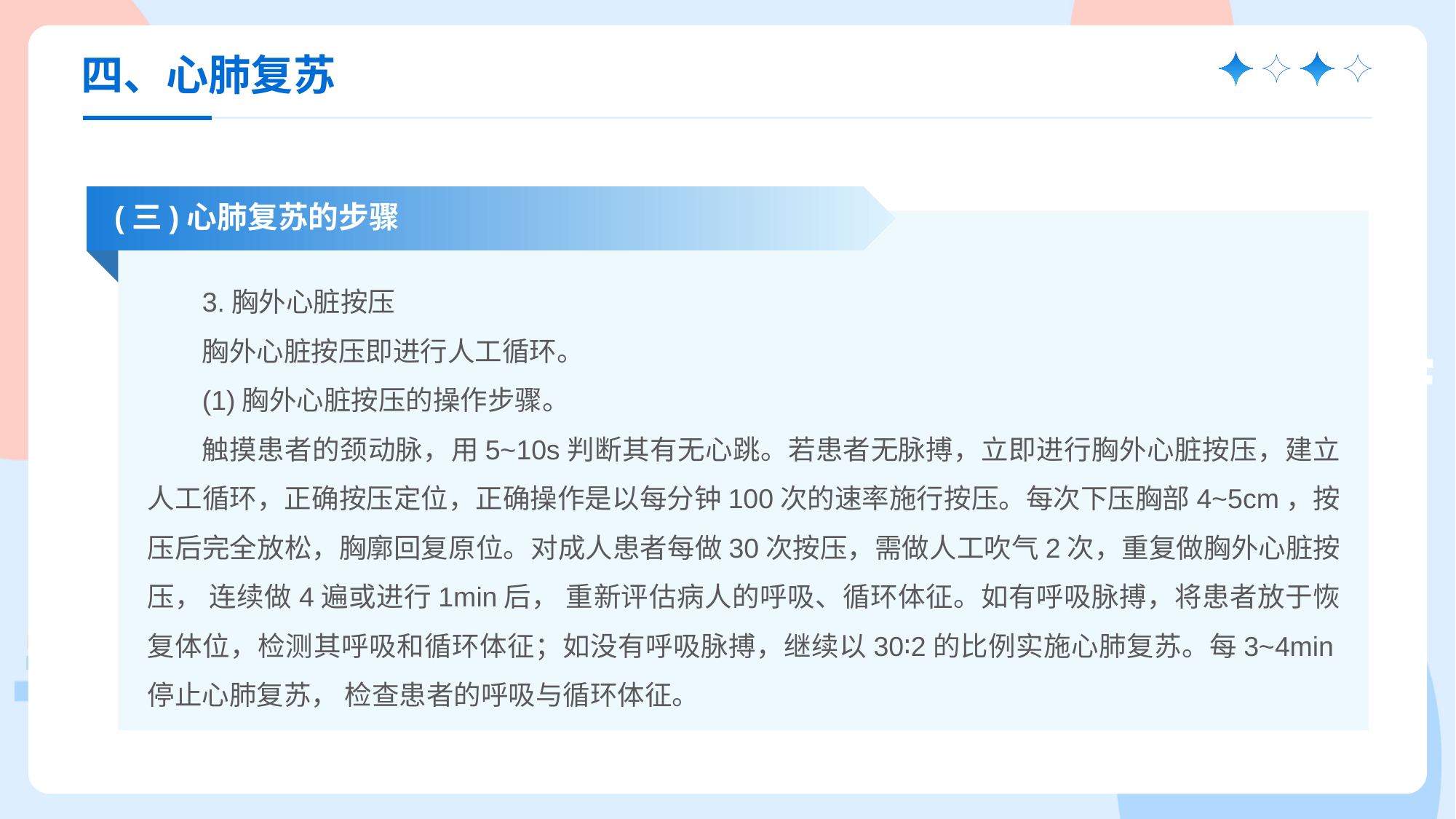

四、心肺复苏
(三)心肺复苏的步骤

3.胸外心脏按压
胸外心脏按压即进行人工循环。
(1)胸外心脏按压的操作步骤。
触摸患者的颈动脉，用5~10s判断其有无心跳。若患者无脉搏，立即进行胸外心脏按压，建立人工循环，正确按压定位，正确操作是以每分钟100次的速率施行按压。每次下压胸部4~5cm，按压后完全放松，胸廓回复原位。对成人患者每做30次按压，需做人工吹气2次，重复做胸外心脏按压， 连续做4遍或进行1min后， 重新评估病人的呼吸、循环体征。如有呼吸脉搏，将患者放于恢复体位，检测其呼吸和循环体征；如没有呼吸脉搏，继续以30∶2的比例实施心肺复苏。每3~4min停止心肺复苏， 检查患者的呼吸与循环体征。